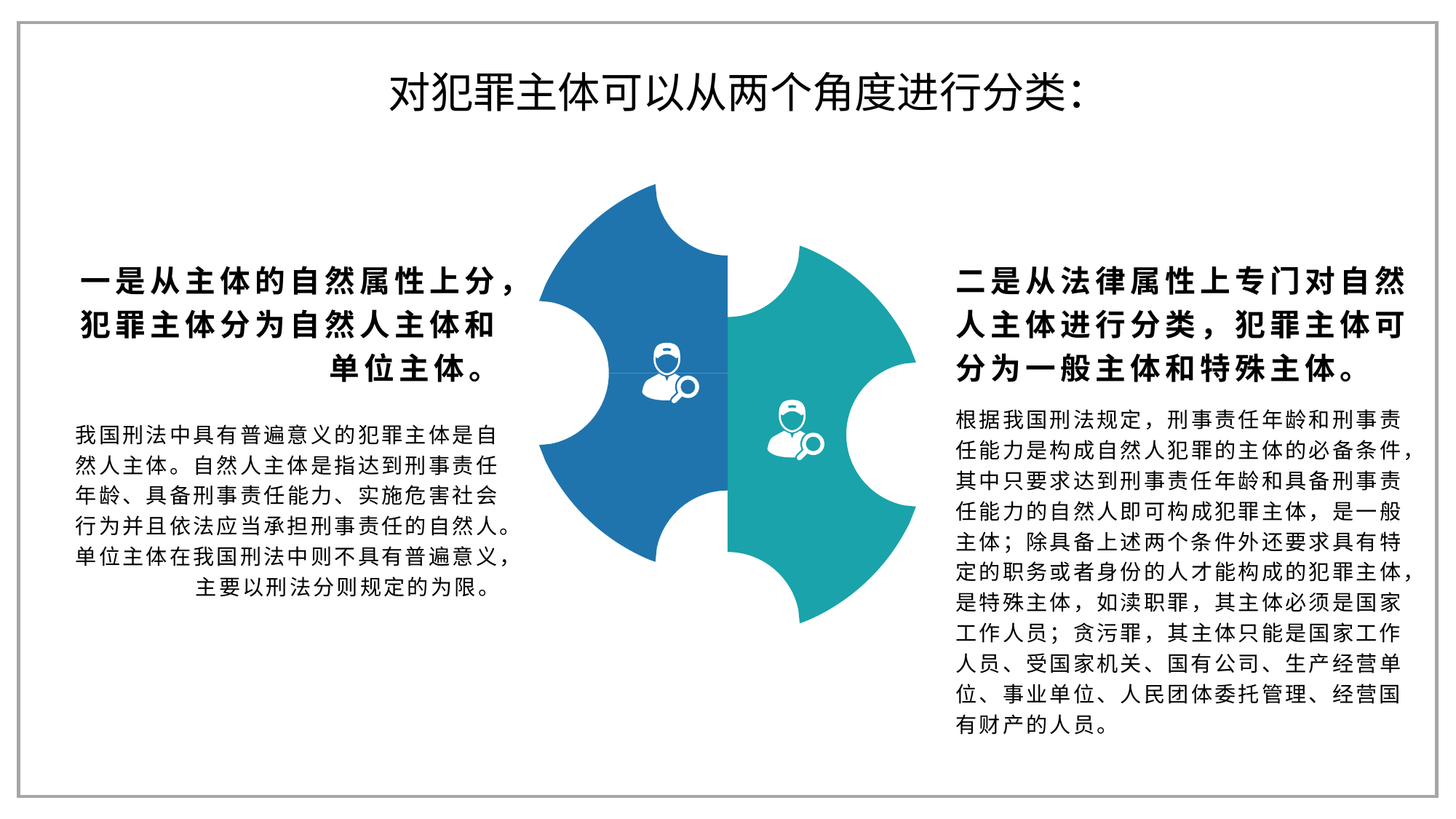

对犯罪主体可以从两个角度进行分类：

一是从主体的自然属性上分，犯罪主体分为自然人主体和单位主体。
二是从法律属性上专门对自然人主体进行分类，犯罪主体可分为一般主体和特殊主体。

根据我国刑法规定，刑事责任年龄和刑事责任能力是构成自然人犯罪的主体的必备条件，其中只要求达到刑事责任年龄和具备刑事责任能力的自然人即可构成犯罪主体，是一般主体；除具备上述两个条件外还要求具有特定的职务或者身份的人才能构成的犯罪主体，是特殊主体，如渎职罪，其主体必须是国家工作人员；贪污罪，其主体只能是国家工作人员、受国家机关、国有公司、生产经营单位、事业单位、人民团体委托管理、经营国有财产的人员。
我国刑法中具有普遍意义的犯罪主体是自然人主体。自然人主体是指达到刑事责任年龄、具备刑事责任能力、实施危害社会行为并且依法应当承担刑事责任的自然人。单位主体在我国刑法中则不具有普遍意义，主要以刑法分则规定的为限。